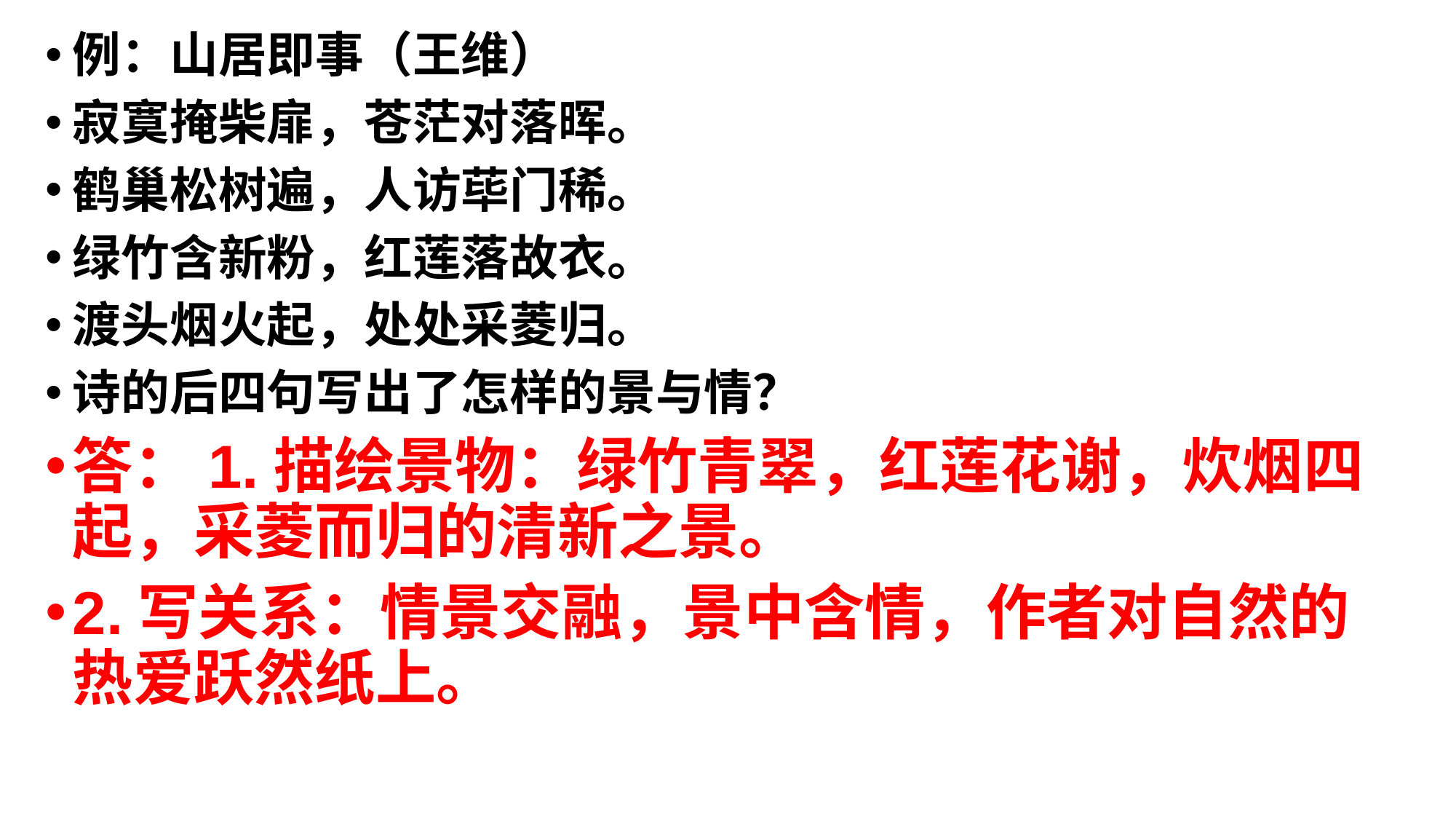

例：山居即事（王维）
寂寞掩柴扉，苍茫对落晖。
鹤巢松树遍，人访荜门稀。
绿竹含新粉，红莲落故衣。
渡头烟火起，处处采菱归。
诗的后四句写出了怎样的景与情？
答：1.描绘景物：绿竹青翠，红莲花谢，炊烟四起，采菱而归的清新之景。
2.写关系：情景交融，景中含情，作者对自然的热爱跃然纸上。